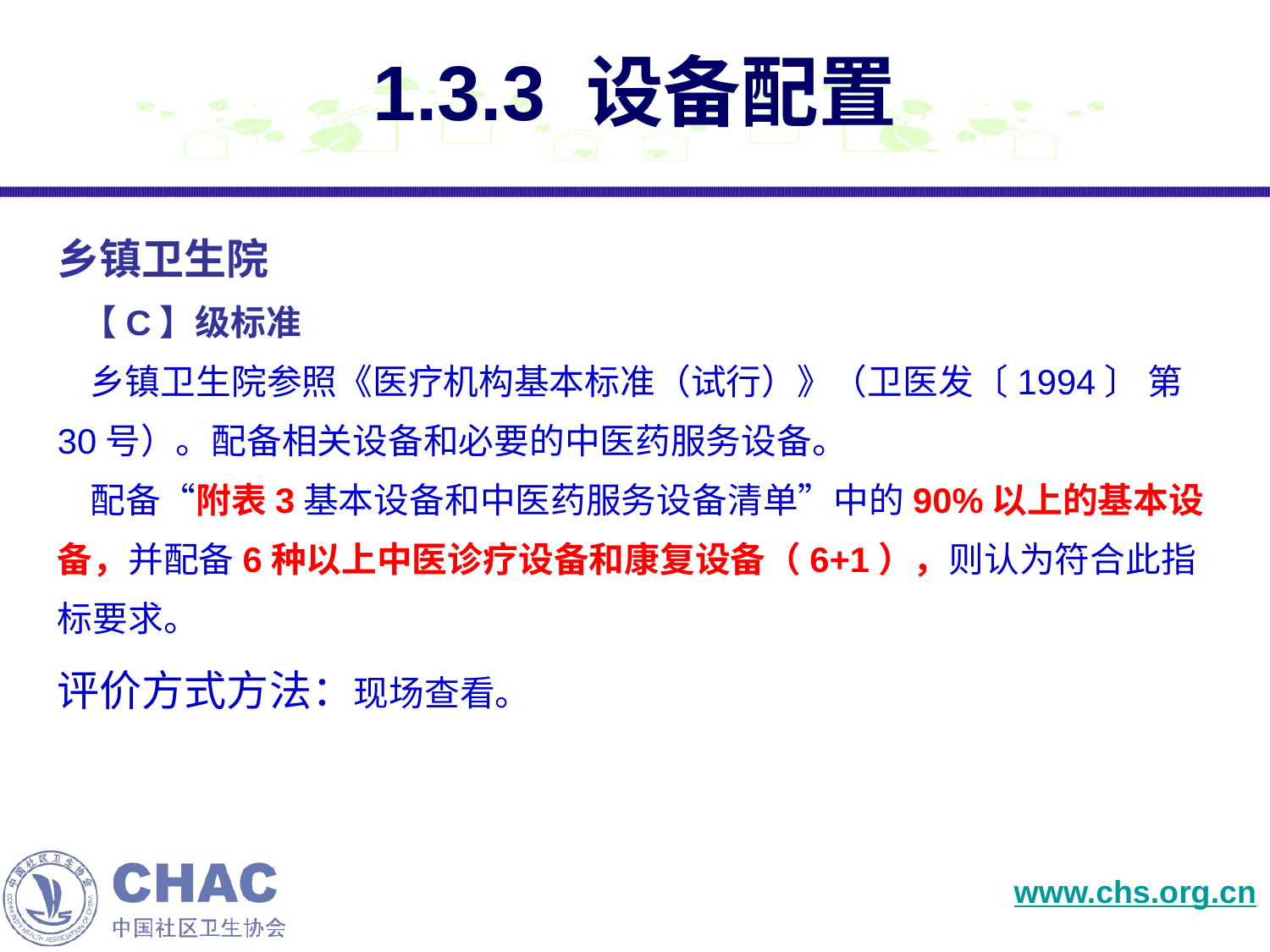

# 1.3.3 设备配置
乡镇卫生院
  【C】级标准
   乡镇卫生院参照《医疗机构基本标准（试行）》（卫医发〔1994〕 第30号）。配备相关设备和必要的中医药服务设备。
   配备“附表3基本设备和中医药服务设备清单”中的90%以上的基本设备，并配备6种以上中医诊疗设备和康复设备（6+1），则认为符合此指标要求。
评价方式方法：现场查看。